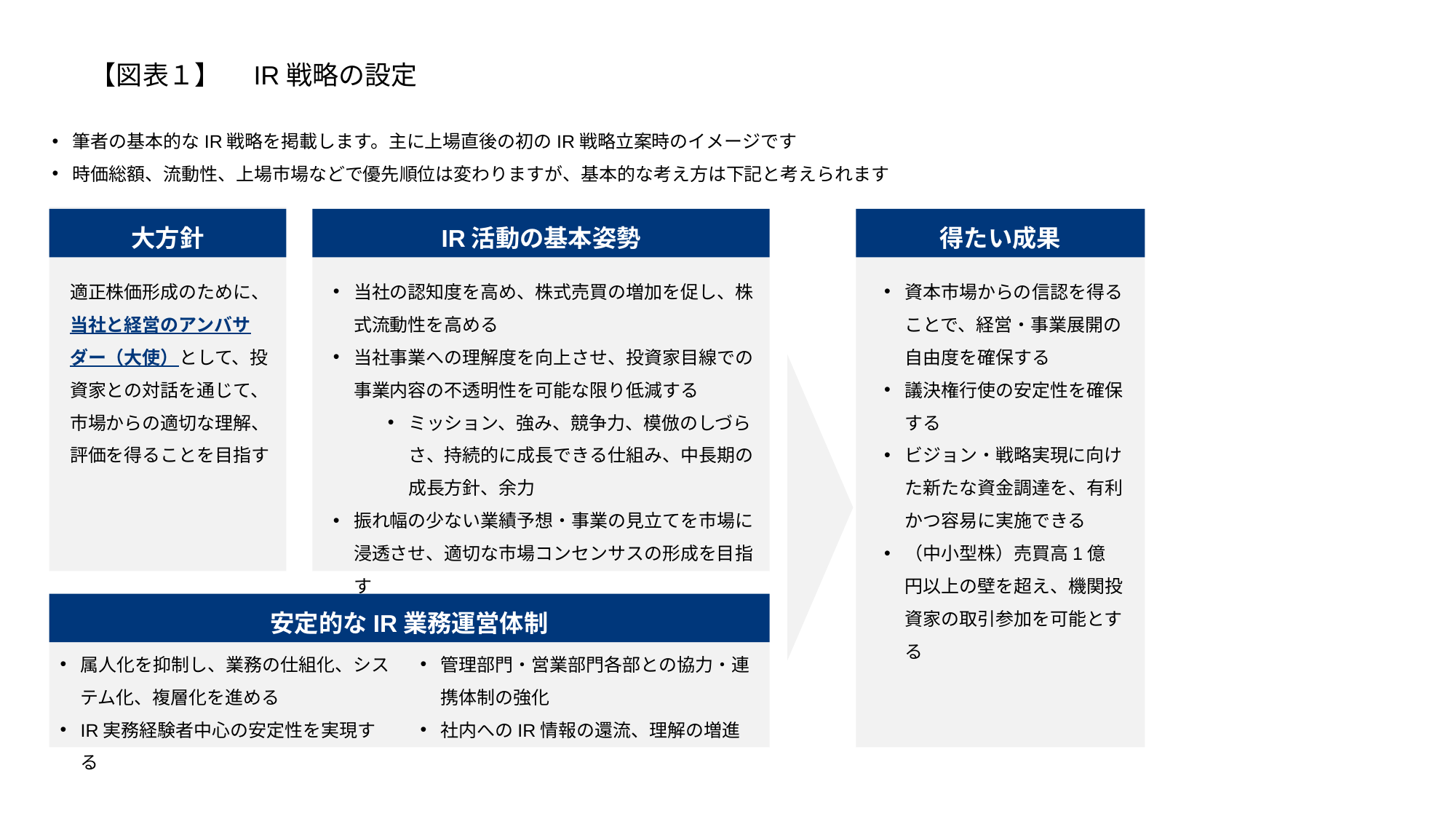

【図表１】　IR戦略の設定
筆者の基本的なIR戦略を掲載します。主に上場直後の初のIR戦略立案時のイメージです
時価総額、流動性、上場市場などで優先順位は変わりますが、基本的な考え方は下記と考えられます

大方針
IR活動の基本姿勢

得たい成果
適正株価形成のために、当社と経営のアンバサダー（大使）として、投資家との対話を通じて、市場からの適切な理解、評価を得ることを目指す
当社の認知度を高め、株式売買の増加を促し、株式流動性を高める
当社事業への理解度を向上させ、投資家目線での事業内容の不透明性を可能な限り低減する
ミッション、強み、競争力、模倣のしづらさ、持続的に成長できる仕組み、中長期の成長方針、余力
振れ幅の少ない業績予想・事業の見立てを市場に浸透させ、適切な市場コンセンサスの形成を目指す
資本市場からの信認を得ることで、経営・事業展開の自由度を確保する
議決権行使の安定性を確保する
ビジョン・戦略実現に向けた新たな資金調達を、有利かつ容易に実施できる
（中小型株）売買高1億円以上の壁を超え、機関投資家の取引参加を可能とする

安定的なIR業務運営体制

属人化を抑制し、業務の仕組化、システム化、複層化を進める
IR実務経験者中心の安定性を実現する
管理部門・営業部門各部との協力・連携体制の強化
社内へのIR情報の還流、理解の増進